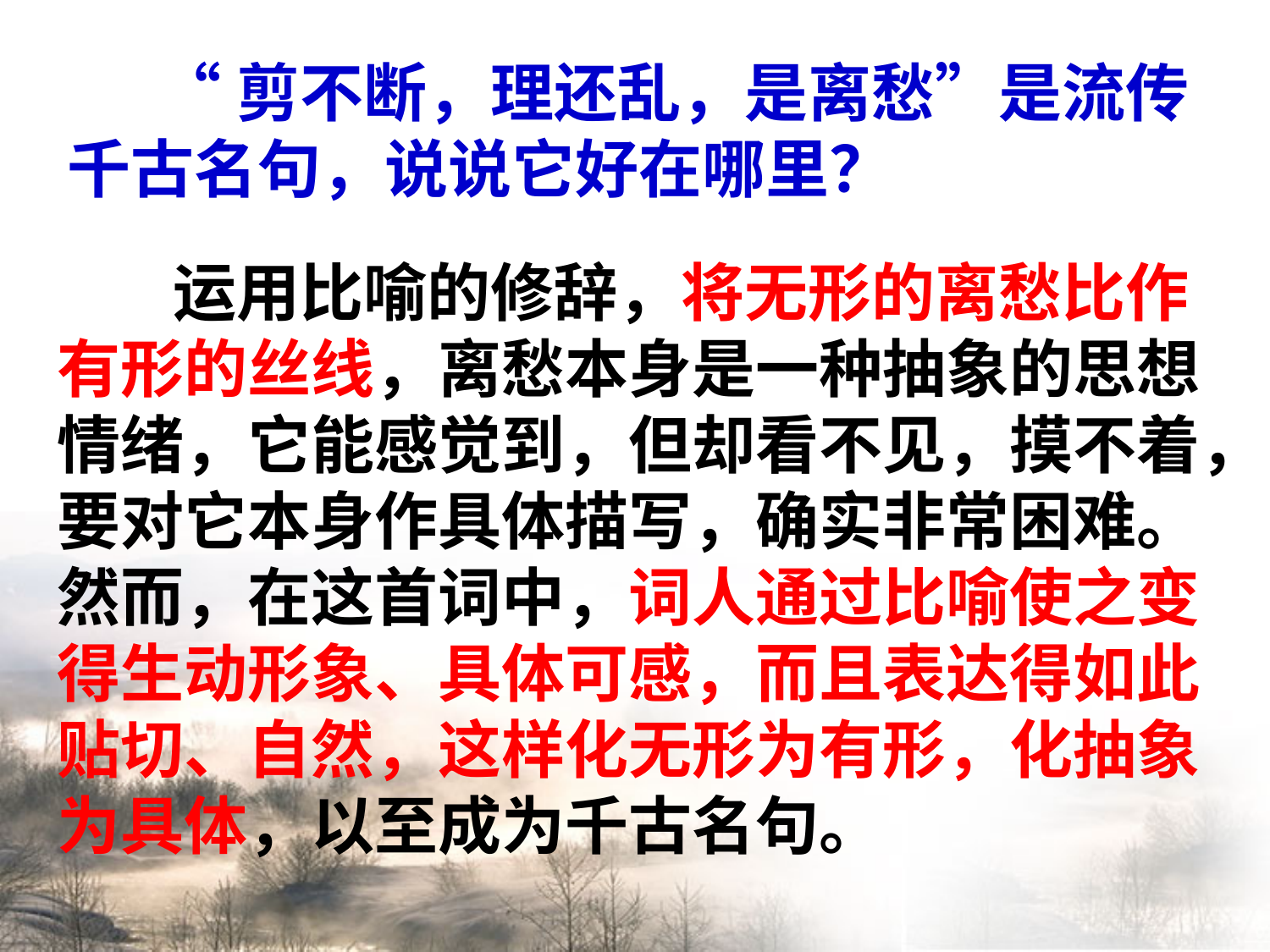

“剪不断，理还乱，是离愁”是流传千古名句，说说它好在哪里？
       运用比喻的修辞，将无形的离愁比作有形的丝线，离愁本身是一种抽象的思想情绪，它能感觉到，但却看不见，摸不着，要对它本身作具体描写，确实非常困难。然而，在这首词中，词人通过比喻使之变得生动形象、具体可感，而且表达得如此贴切、自然，这样化无形为有形，化抽象为具体，以至成为千古名句。